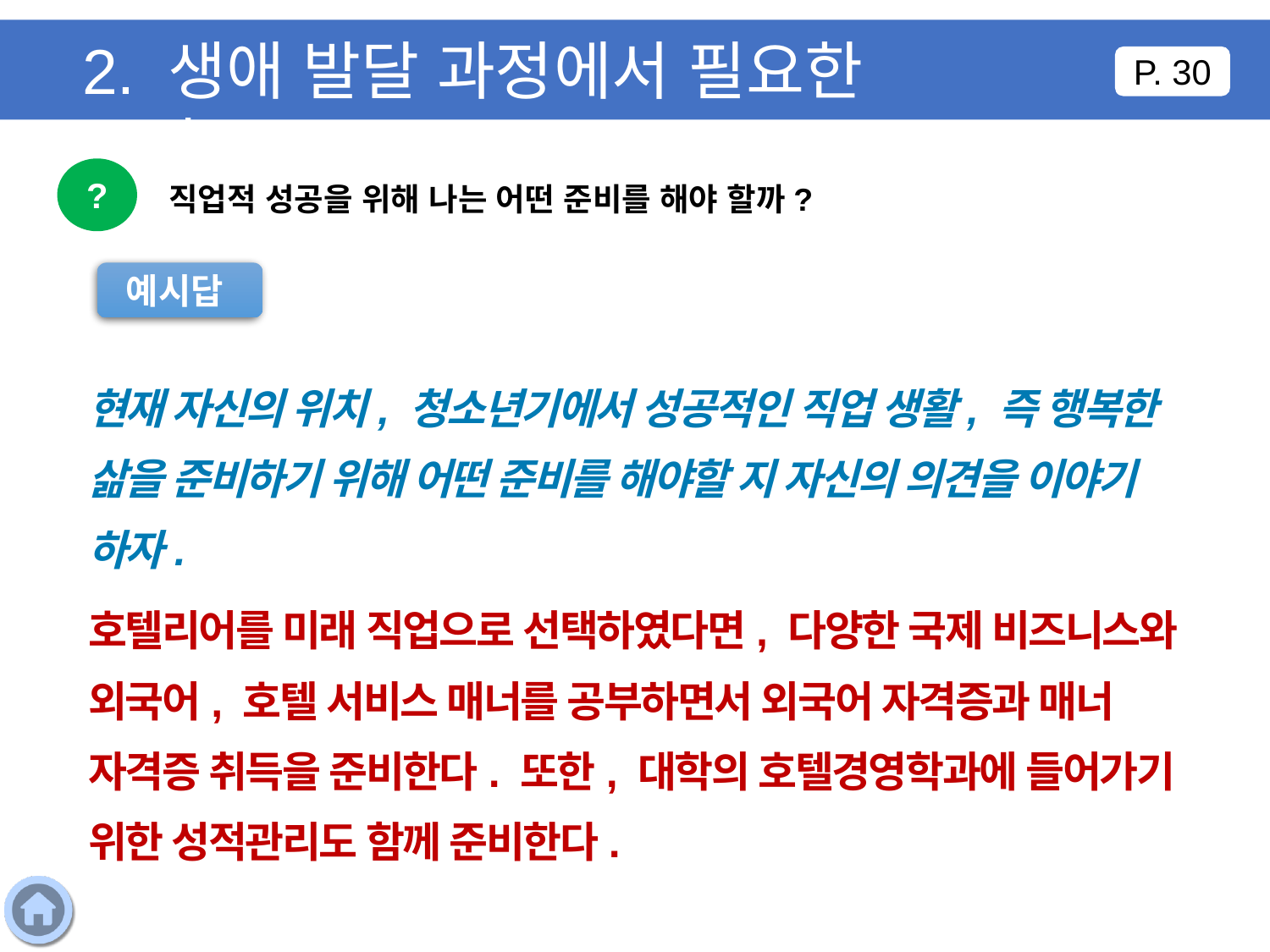

2. 생애 발달 과정에서 필요한 준비
P. 30
?
직업적 성공을 위해 나는 어떤 준비를 해야 할까?
예시답
현재 자신의 위치, 청소년기에서 성공적인 직업 생활, 즉 행복한 삶을 준비하기 위해 어떤 준비를 해야할 지 자신의 의견을 이야기 하자.
호텔리어를 미래 직업으로 선택하였다면, 다양한 국제 비즈니스와 외국어, 호텔 서비스 매너를 공부하면서 외국어 자격증과 매너 자격증 취득을 준비한다. 또한, 대학의 호텔경영학과에 들어가기 위한 성적관리도 함께 준비한다.